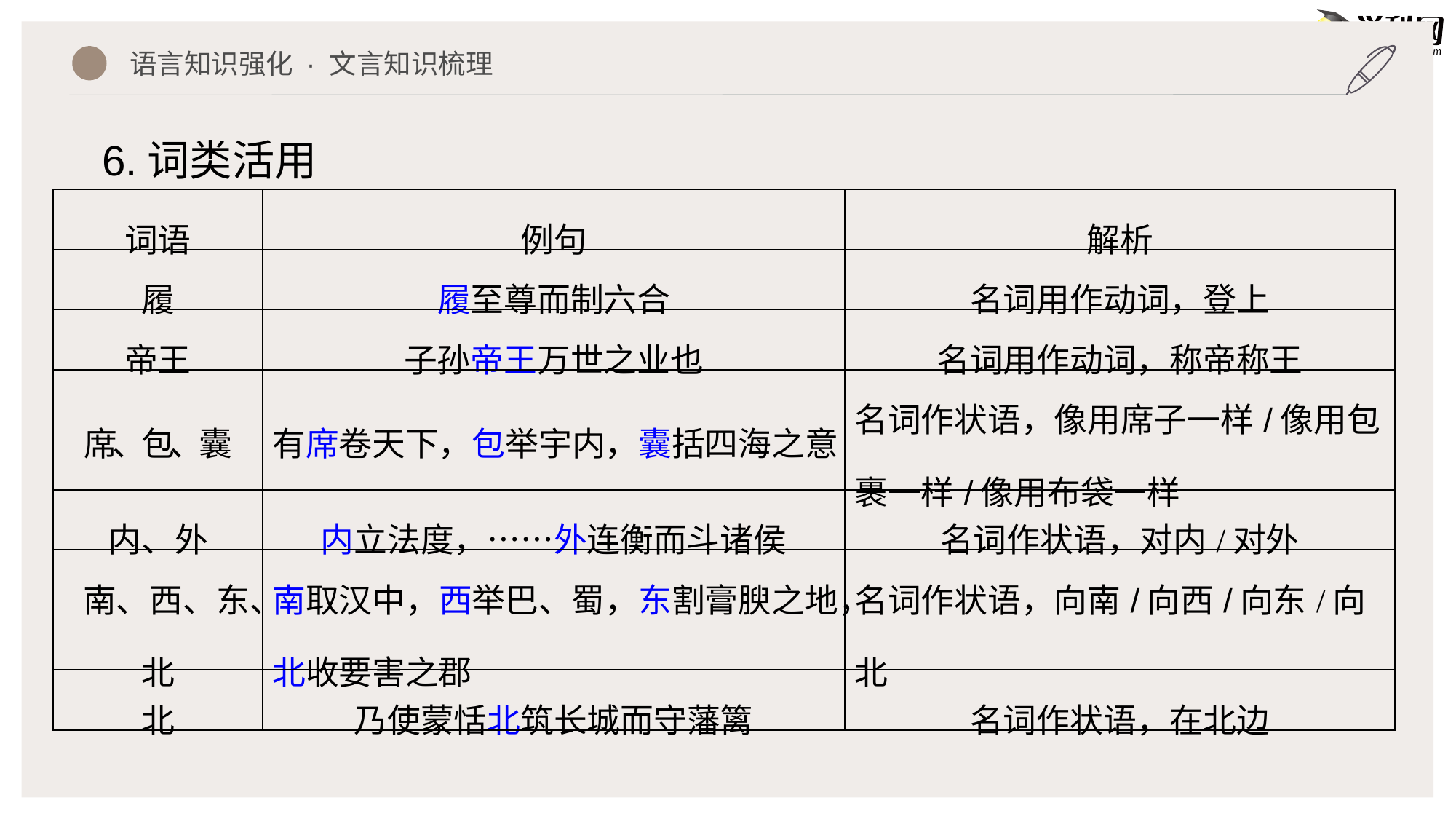

语言知识强化 · 文言知识梳理

6.词类活用
| 词语 | 例句 | 解析 |
| --- | --- | --- |
| 履 | 履至尊而制六合 | 名词用作动词，登上 |
| 帝王 | 子孙帝王万世之业也 | 名词用作动词，称帝称王 |
| 席、包、囊 | 有席卷天下，包举宇内，囊括四海之意 | 名词作状语，像用席子一样/像用包裹一样/像用布袋一样 |
| 内、外 | 内立法度，……外连衡而斗诸侯 | 名词作状语，对内/对外 |
| 南、西、东、北 | 南取汉中，西举巴、蜀，东割膏腴之地，北收要害之郡 | 名词作状语，向南/向西/向东/向北 |
| 北 | 乃使蒙恬北筑长城而守藩篱 | 名词作状语，在北边 |